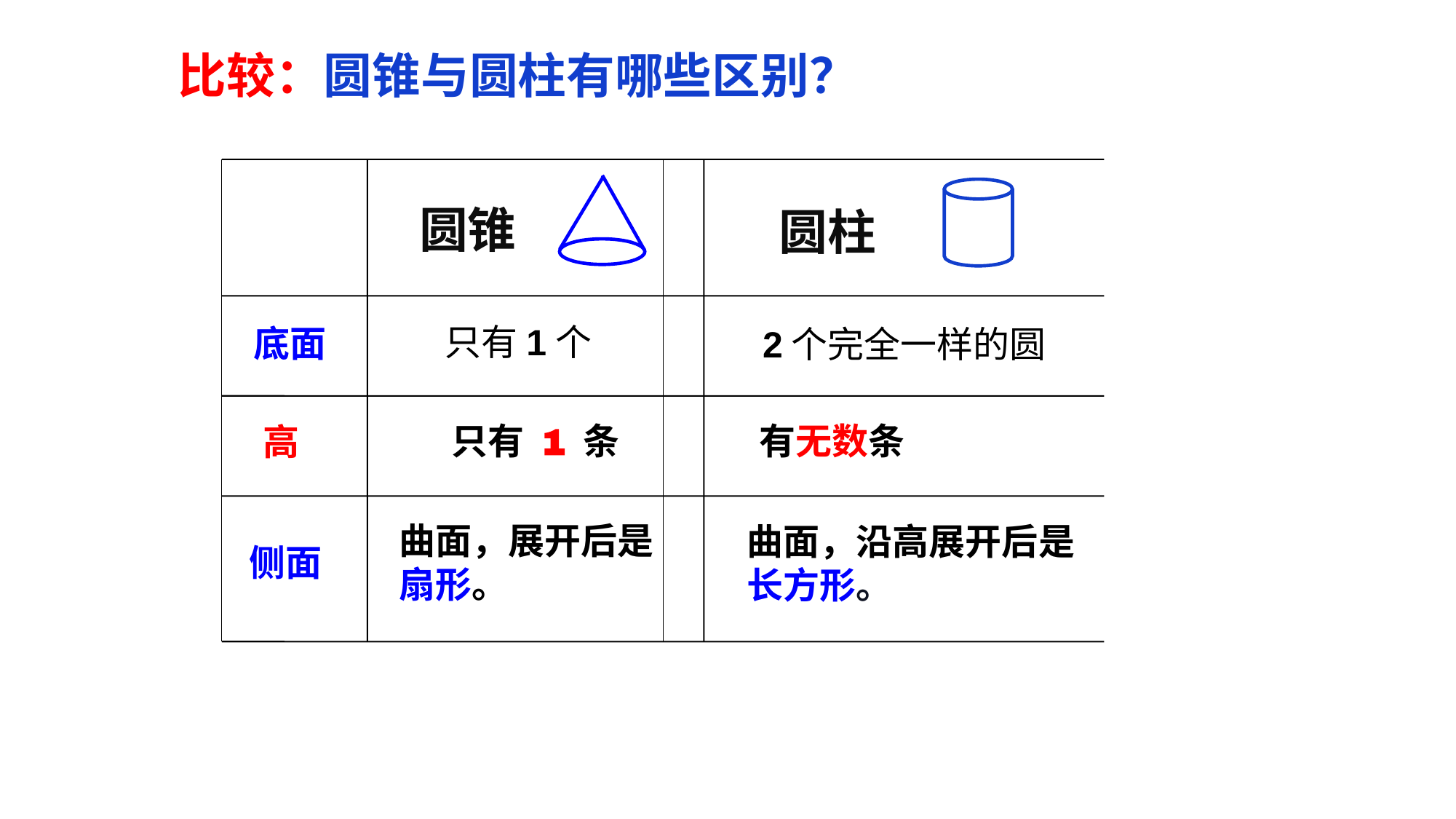

比较：圆锥与圆柱有哪些区别？

圆锥
圆柱

只有1个
底面
2个完全一样的圆
只有 1 条
有无数条
高
曲面，展开后是扇形。
曲面，沿高展开后是长方形。
侧面